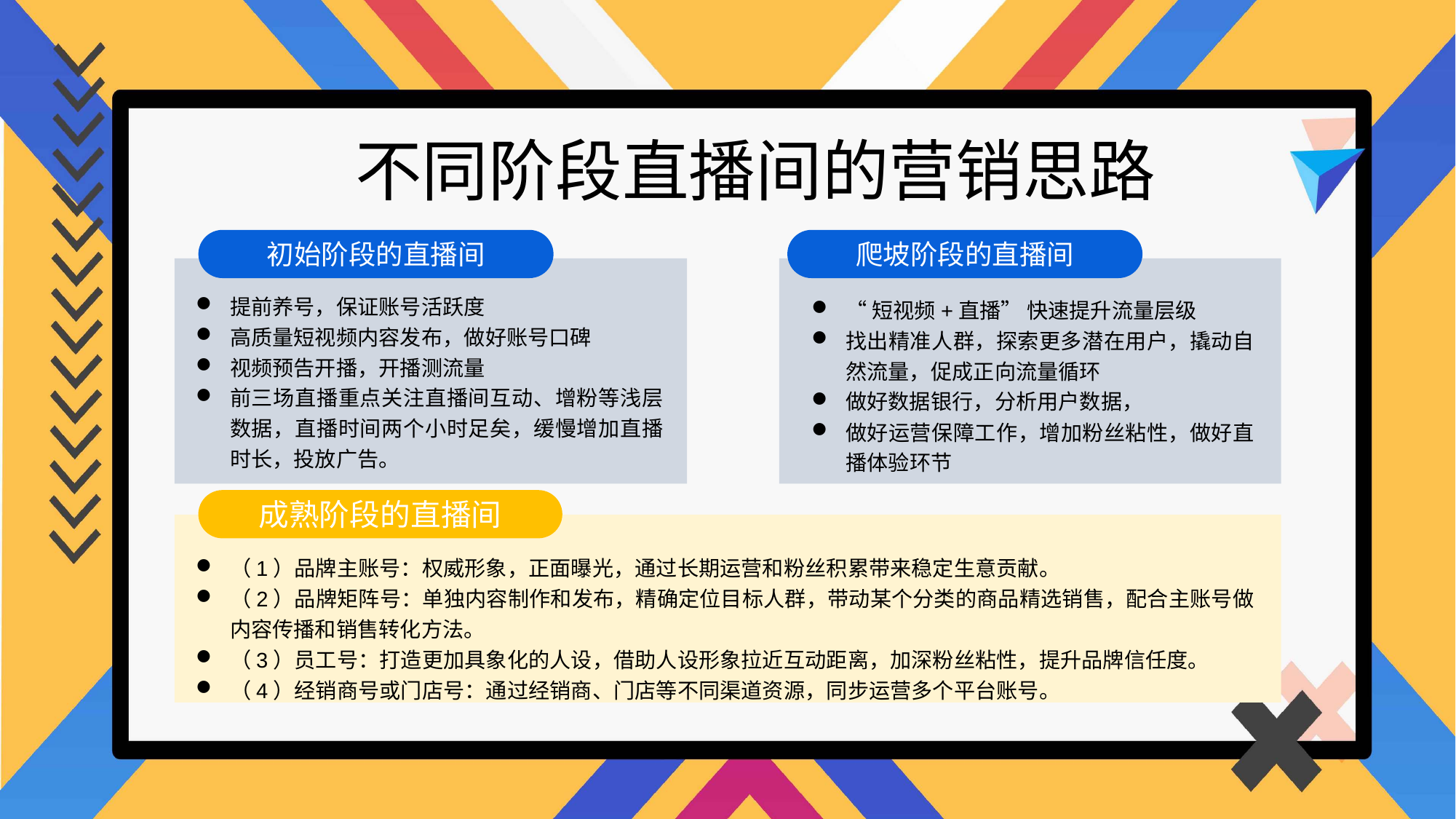

不同阶段直播间的营销思路
初始阶段的直播间
爬坡阶段的直播间

提前养号，保证账号活跃度
高质量短视频内容发布，做好账号口碑
视频预告开播，开播测流量
前三场直播重点关注直播间互动、增粉等浅层数据，直播时间两个小时足矣，缓慢增加直播时长，投放广告。
“短视频+直播” 快速提升流量层级
找出精准人群，探索更多潜在用户，撬动自然流量，促成正向流量循环
做好数据银行，分析用户数据，
做好运营保障工作，增加粉丝粘性，做好直播体验环节
成熟阶段的直播间

（1）品牌主账号：权威形象，正面曝光，通过长期运营和粉丝积累带来稳定生意贡献。
（2）品牌矩阵号：单独内容制作和发布，精确定位目标人群，带动某个分类的商品精选销售，配合主账号做内容传播和销售转化方法。
（3）员工号：打造更加具象化的人设，借助人设形象拉近互动距离，加深粉丝粘性，提升品牌信任度。
（4）经销商号或门店号：通过经销商、门店等不同渠道资源，同步运营多个平台账号。